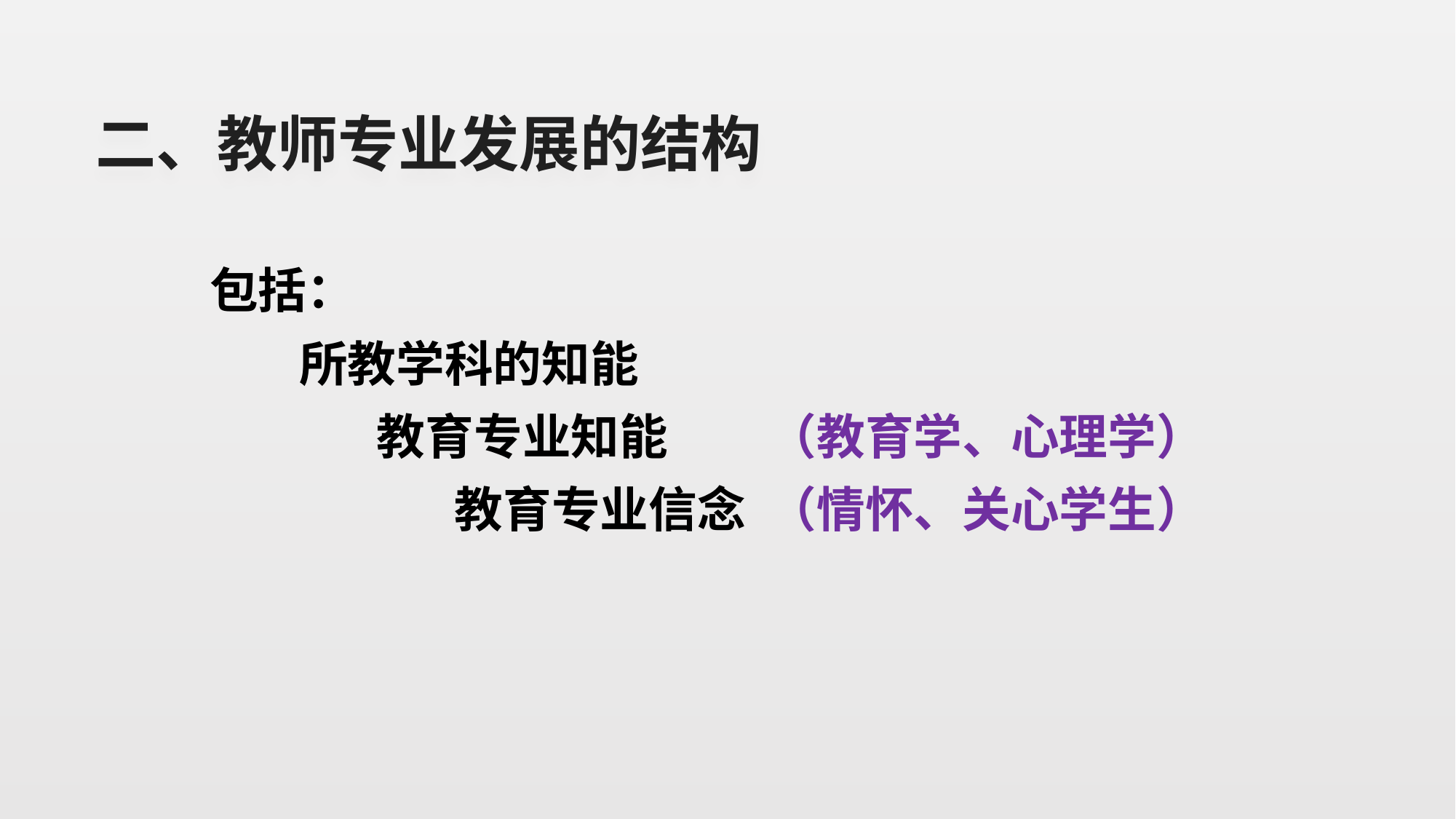

# 二、教师专业发展的结构
包括：
       所教学科的知能
              教育专业知能         （教育学、心理学）
                     教育专业信念  （情怀、关心学生）